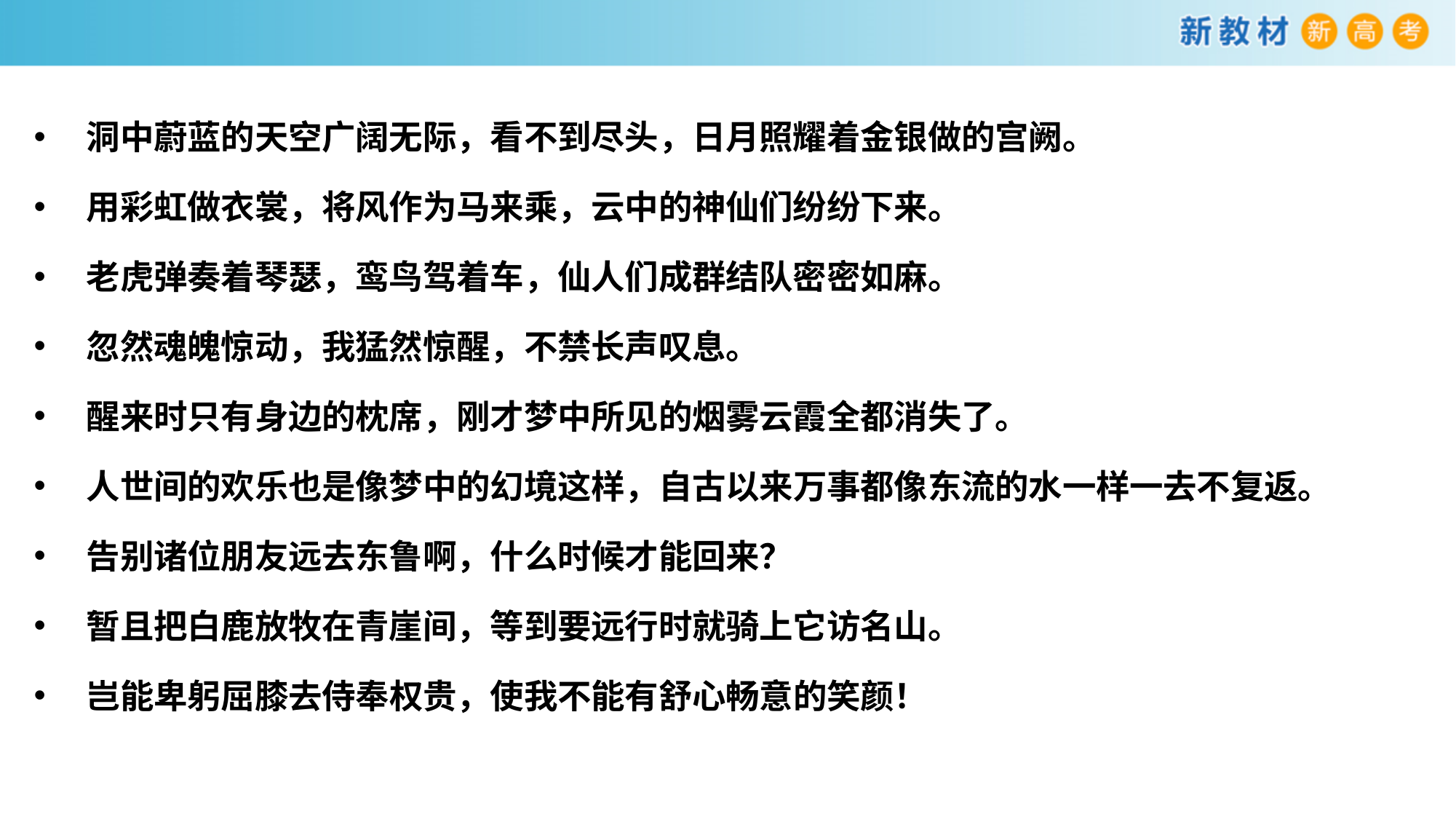

洞中蔚蓝的天空广阔无际，看不到尽头，日月照耀着金银做的宫阙。
用彩虹做衣裳，将风作为马来乘，云中的神仙们纷纷下来。
老虎弹奏着琴瑟，鸾鸟驾着车，仙人们成群结队密密如麻。
忽然魂魄惊动，我猛然惊醒，不禁长声叹息。
醒来时只有身边的枕席，刚才梦中所见的烟雾云霞全都消失了。
人世间的欢乐也是像梦中的幻境这样，自古以来万事都像东流的水一样一去不复返。
告别诸位朋友远去东鲁啊，什么时候才能回来？
暂且把白鹿放牧在青崖间，等到要远行时就骑上它访名山。
岂能卑躬屈膝去侍奉权贵，使我不能有舒心畅意的笑颜！